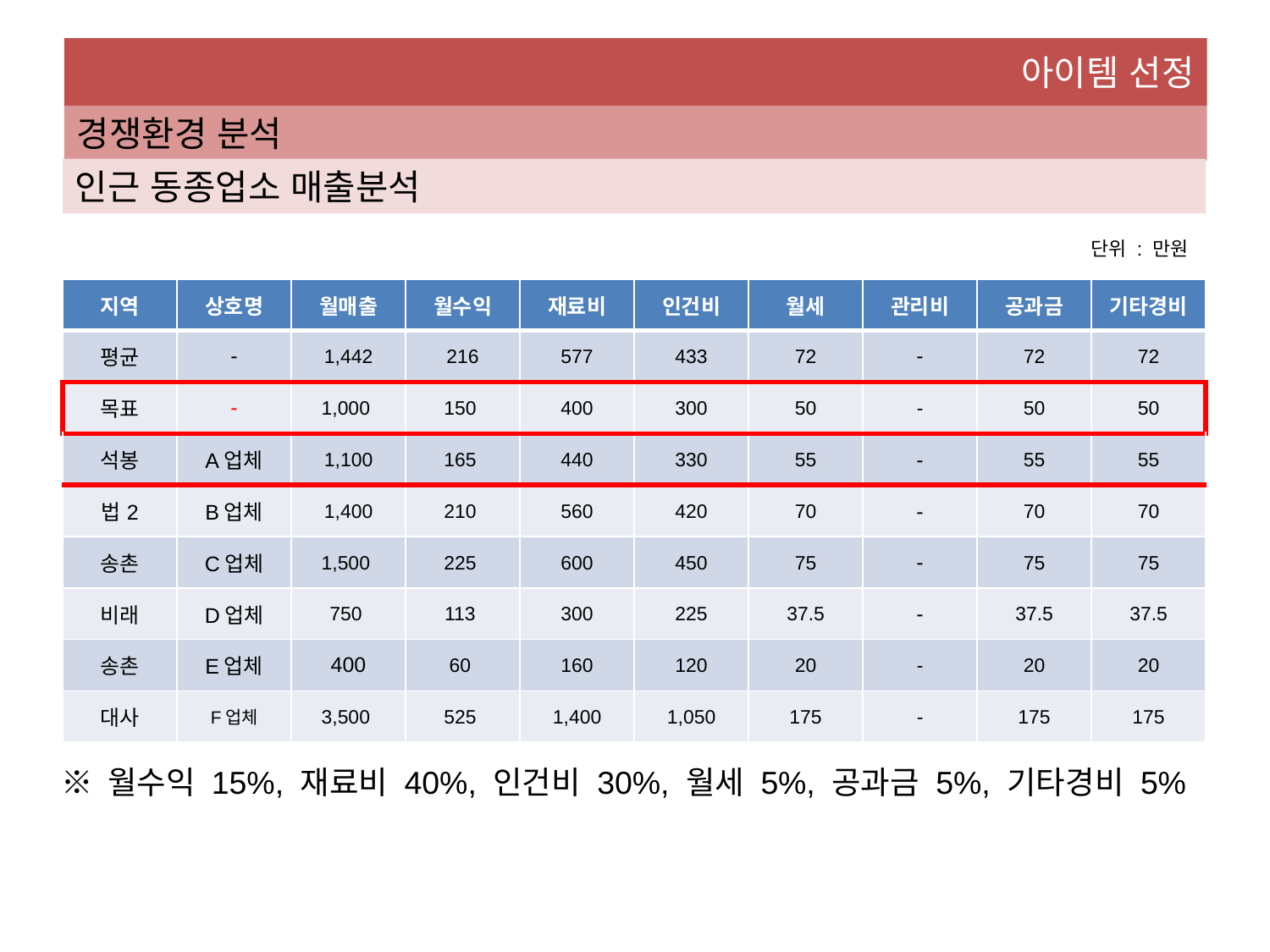

아이템 선정
경쟁환경 분석
인근 동종업소 매출분석
단위 : 만원
| 지역 | 상호명 | 월매출 | 월수익 | 재료비 | 인건비 | 월세 | 관리비 | 공과금 | 기타경비 |
| --- | --- | --- | --- | --- | --- | --- | --- | --- | --- |
| 평균 | - | 1,442 | 216 | 577 | 433 | 72 | - | 72 | 72 |
| 목표 | - | 1,000 | 150 | 400 | 300 | 50 | - | 50 | 50 |
| 석봉 | A업체 | 1,100 | 165 | 440 | 330 | 55 | - | 55 | 55 |
| 법2 | B업체 | 1,400 | 210 | 560 | 420 | 70 | - | 70 | 70 |
| 송촌 | C업체 | 1,500 | 225 | 600 | 450 | 75 | - | 75 | 75 |
| 비래 | D업체 | 750 | 113 | 300 | 225 | 37.5 | - | 37.5 | 37.5 |
| 송촌 | E업체 | 400 | 60 | 160 | 120 | 20 | - | 20 | 20 |
| 대사 | F업체 | 3,500 | 525 | 1,400 | 1,050 | 175 | - | 175 | 175 |
※ 월수익 15%, 재료비 40%, 인건비 30%, 월세 5%, 공과금 5%, 기타경비 5%